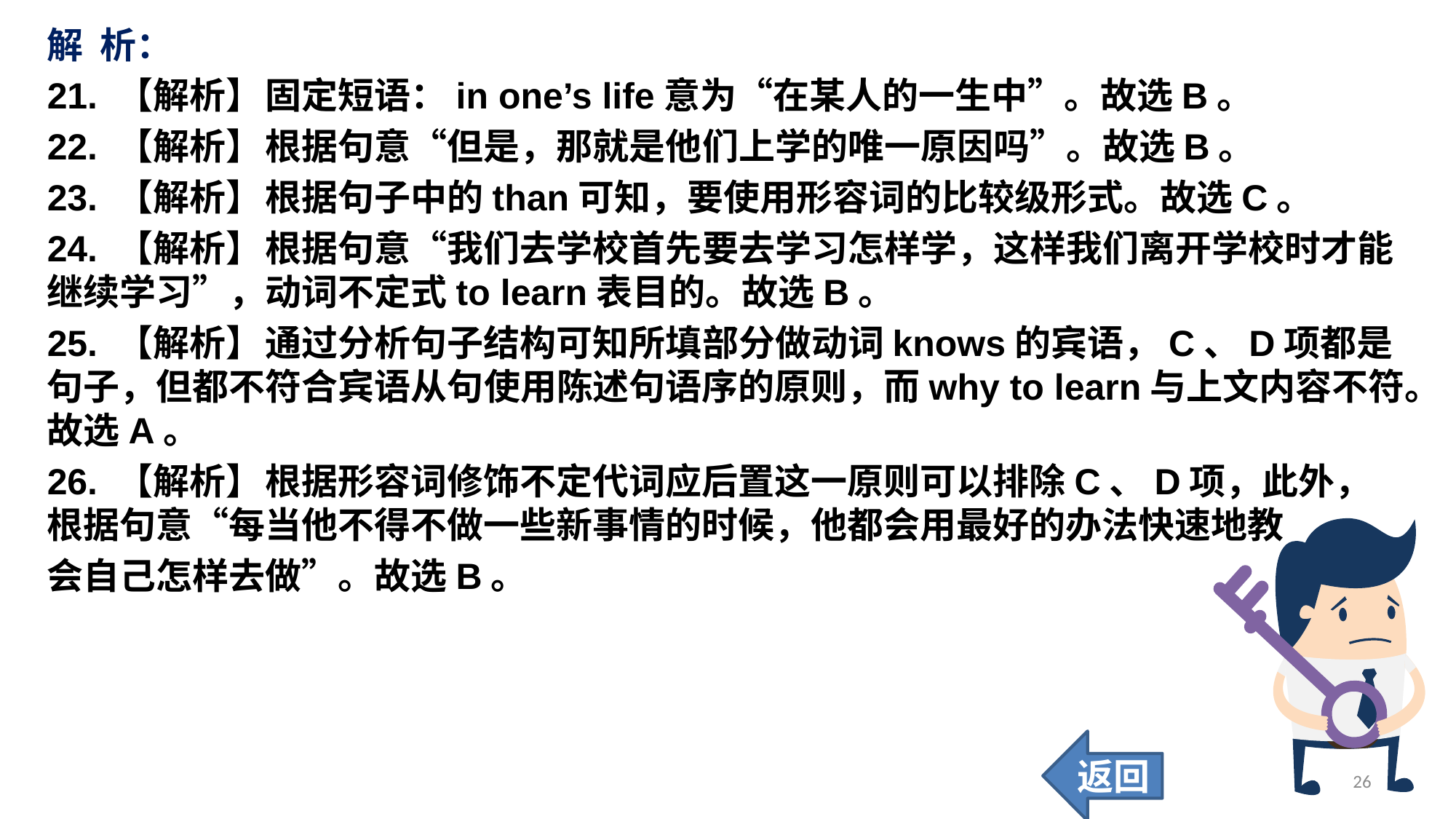

解  析：
21. 【解析】	固定短语：in one’s life意为“在某人的一生中”。故选B。
22. 【解析】	根据句意“但是，那就是他们上学的唯一原因吗”。故选B。
23. 【解析】	根据句子中的than可知，要使用形容词的比较级形式。故选C。
24. 【解析】	根据句意“我们去学校首先要去学习怎样学，这样我们离开学校时才能继续学习”，动词不定式to learn表目的。故选B。
25. 【解析】	通过分析句子结构可知所填部分做动词knows的宾语，C、D项都是句子，但都不符合宾语从句使用陈述句语序的原则，而why to learn与上文内容不符。故选A。
26. 【解析】	根据形容词修饰不定代词应后置这一原则可以排除C、D项，此外，根据句意“每当他不得不做一些新事情的时候，他都会用最好的办法快速地教
会自己怎样去做”。故选B。

返回
26